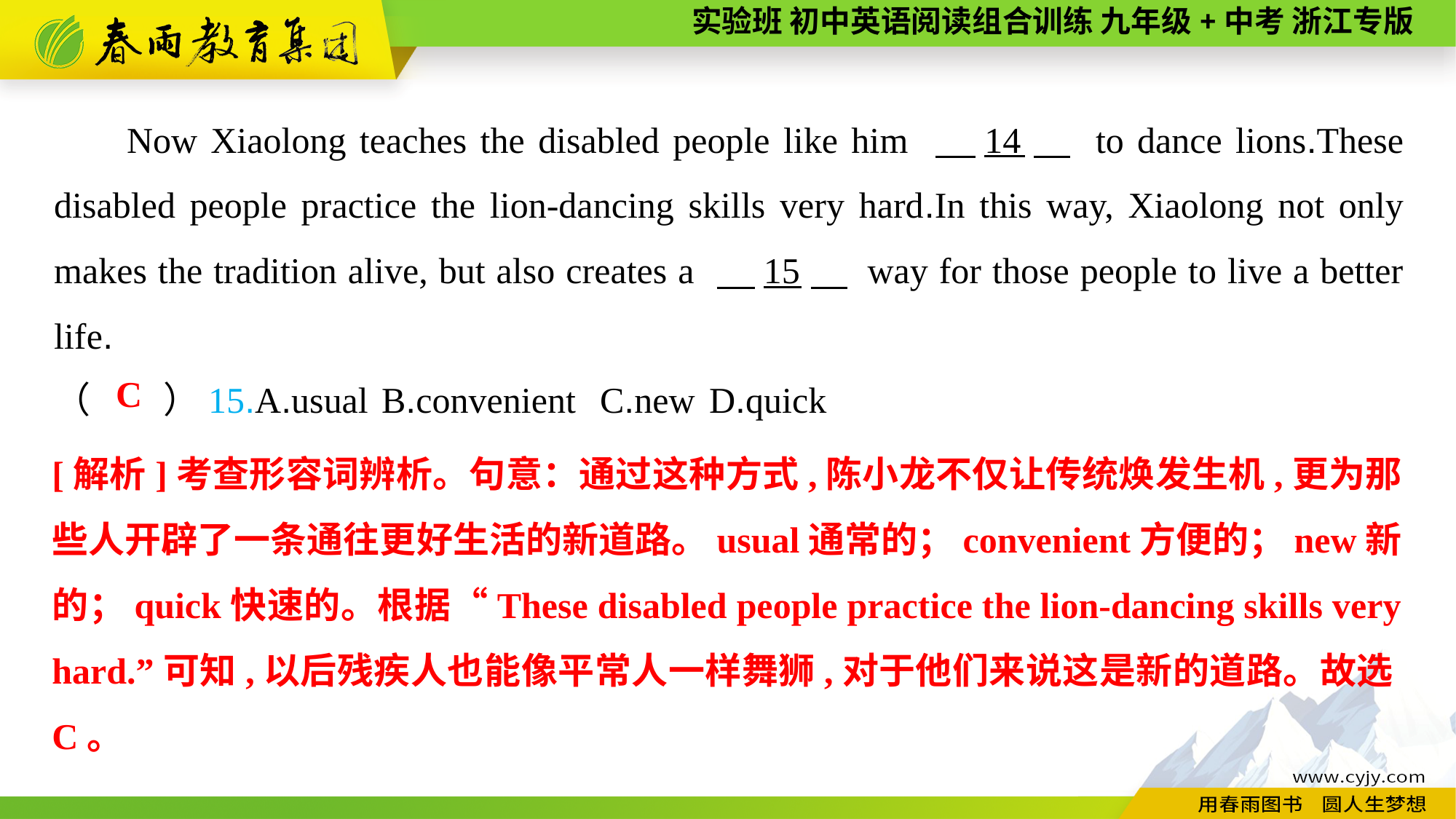

Now Xiaolong teaches the disabled people like him 　14　 to dance lions.These disabled people practice the lion-dancing skills very hard.In this way, Xiaolong not only makes the tradition alive, but also creates a 　15　 way for those people to live a better life.
（　　）15.A.usual	B.convenient	C.new	D.quick
C
[解析]考查形容词辨析。句意：通过这种方式,陈小龙不仅让传统焕发生机,更为那些人开辟了一条通往更好生活的新道路。usual通常的；convenient方便的；new新的；quick快速的。根据“These disabled people practice the lion-dancing skills very hard.”可知,以后残疾人也能像平常人一样舞狮,对于他们来说这是新的道路。故选C。